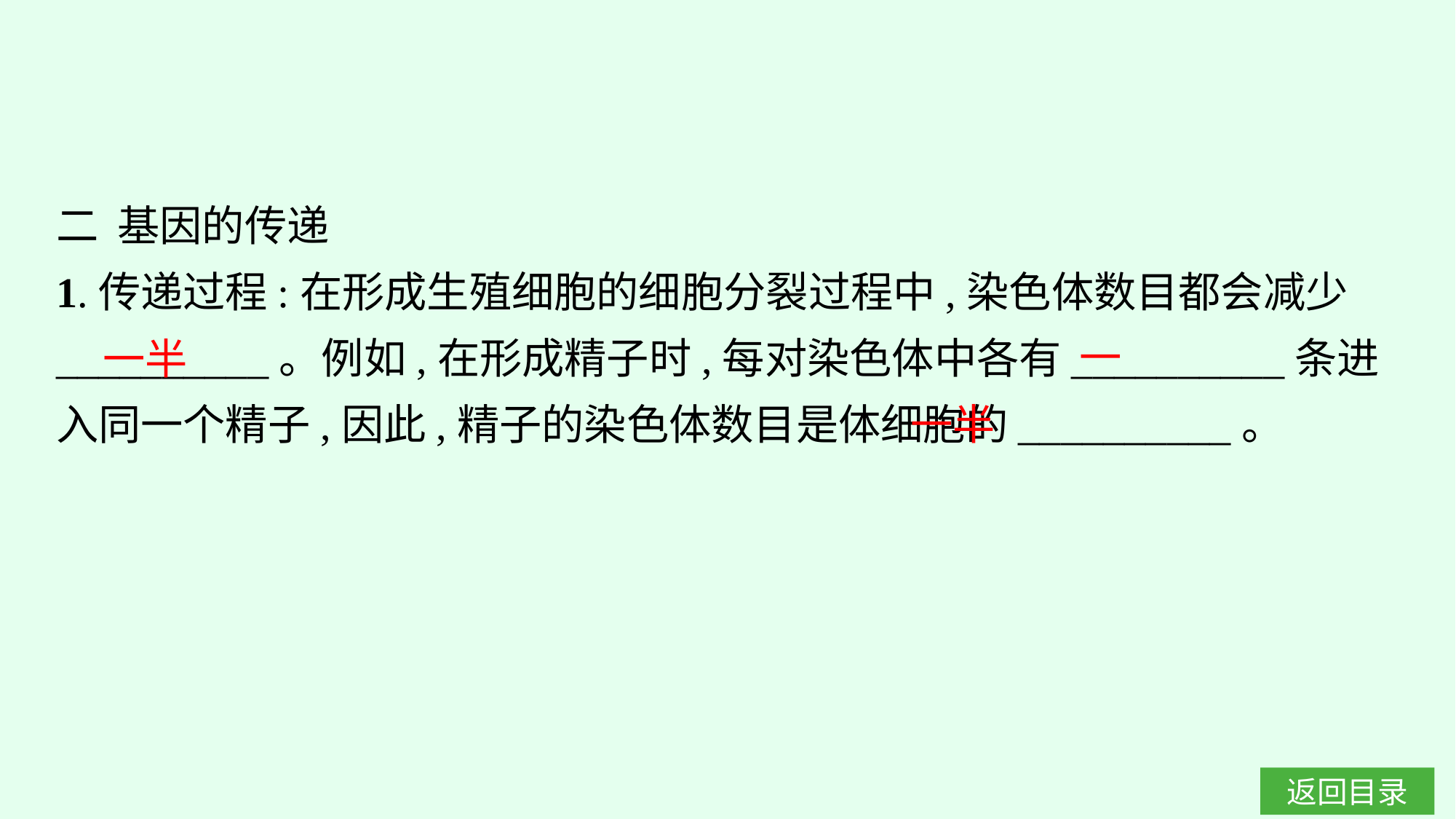

二  基因的传递
1.传递过程:在形成生殖细胞的细胞分裂过程中,染色体数目都会减少__________。例如,在形成精子时,每对染色体中各有__________条进入同一个精子,因此,精子的染色体数目是体细胞的__________。
一
一半
一半